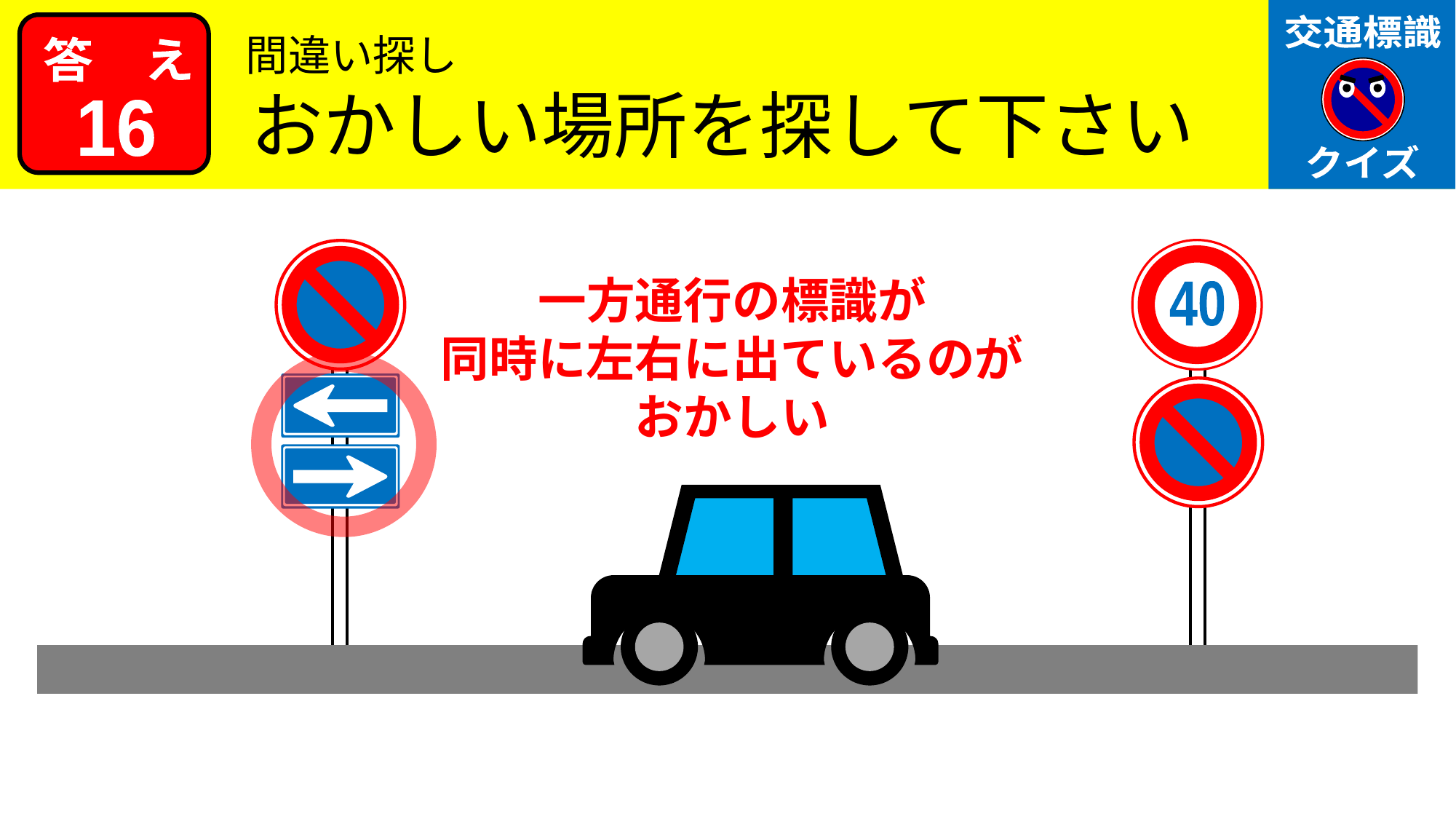

間違い探し
おかしい場所を探して下さい
16

40

一方通行の標識が
同時に左右に出ているのが
おかしい